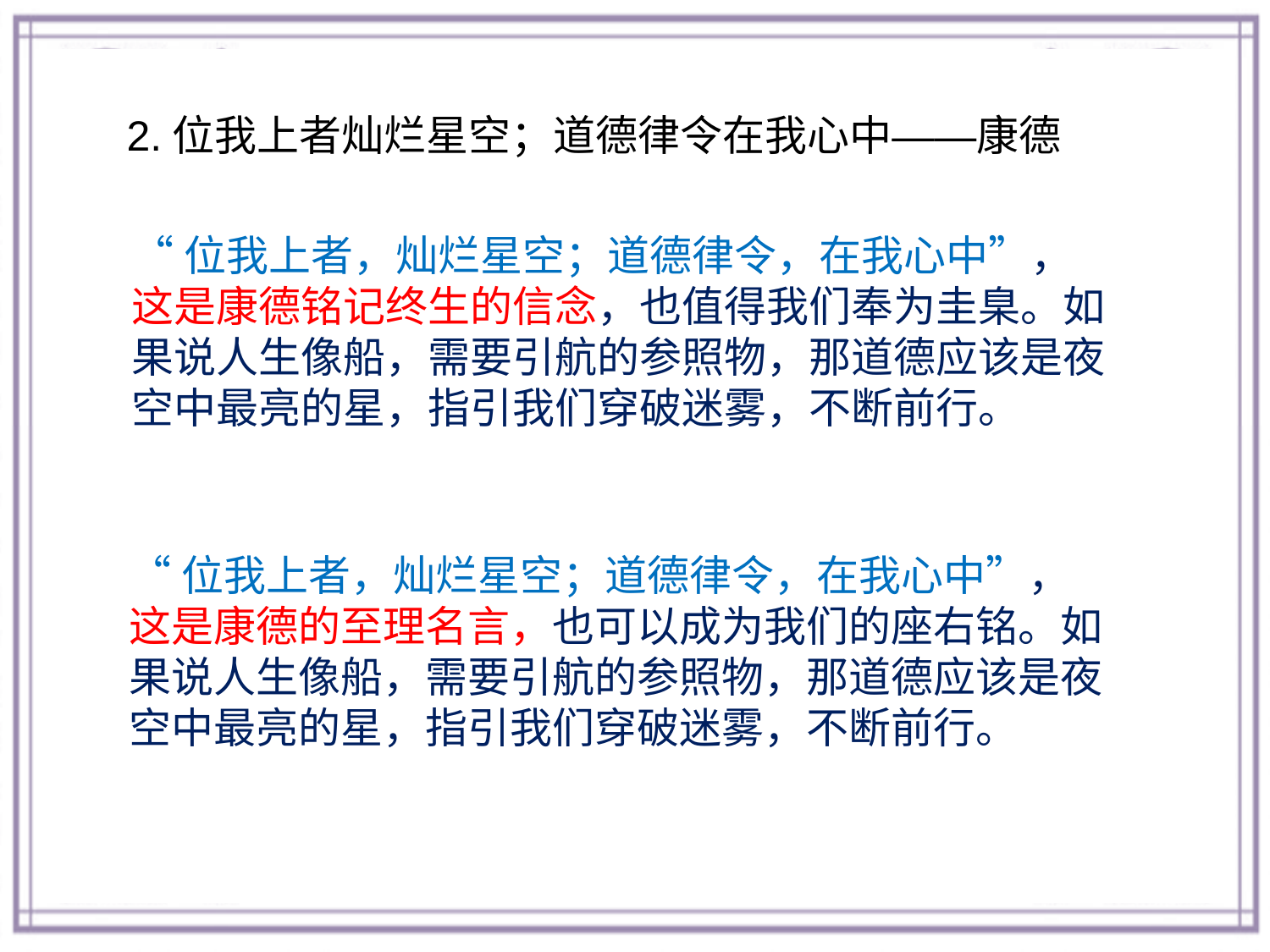

2.位我上者灿烂星空；道德律令在我心中——康德
“位我上者，灿烂星空；道德律令，在我心中”， 这是康德铭记终生的信念，也值得我们奉为圭臬。如果说人生像船，需要引航的参照物，那道德应该是夜空中最亮的星，指引我们穿破迷雾，不断前行。
“位我上者，灿烂星空；道德律令，在我心中”， 这是康德的至理名言，也可以成为我们的座右铭。如果说人生像船，需要引航的参照物，那道德应该是夜空中最亮的星，指引我们穿破迷雾，不断前行。